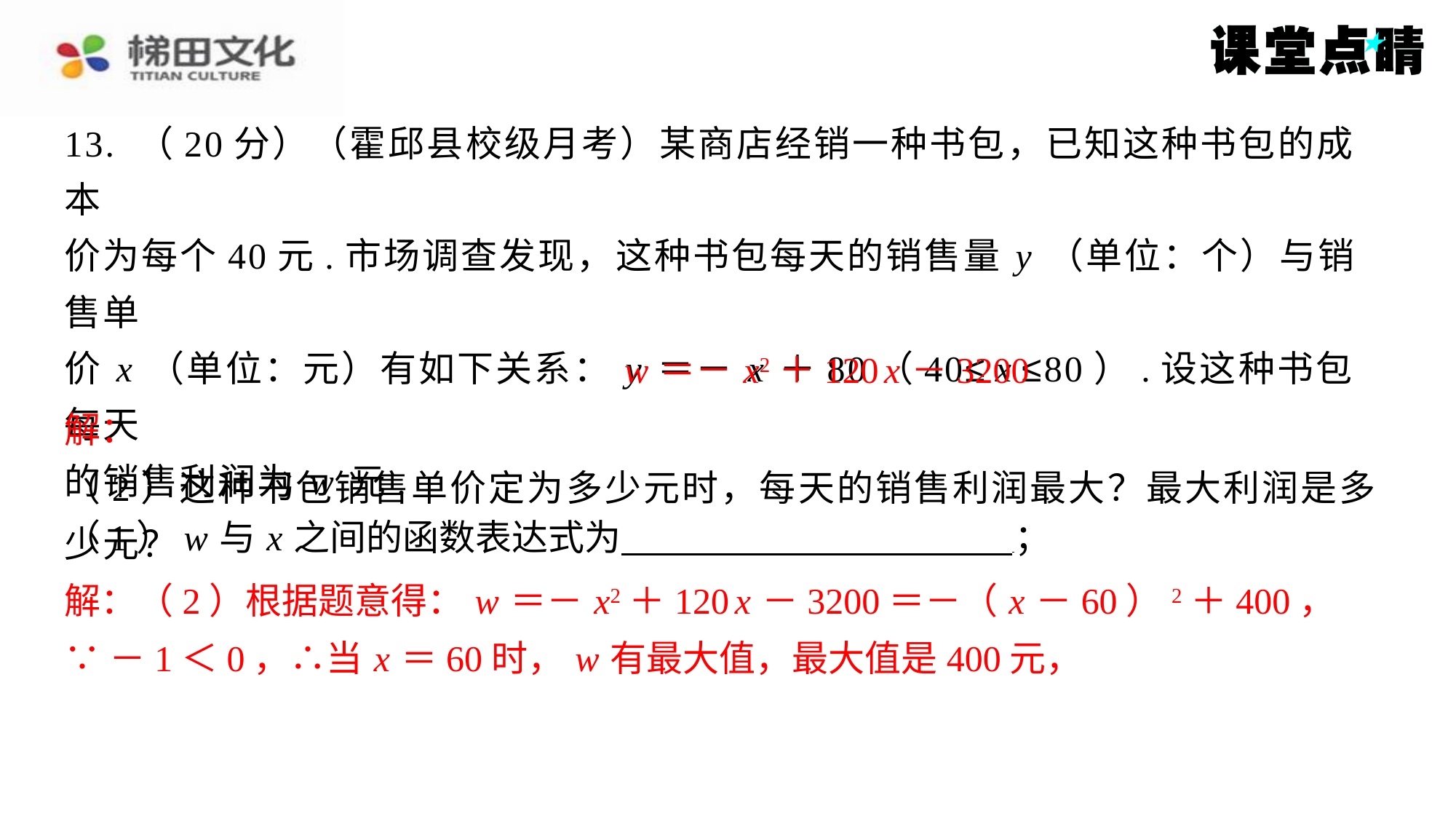

13. （20分）（霍邱县校级月考）某商店经销一种书包，已知这种书包的成本
价为每个40元.市场调查发现，这种书包每天的销售量 y （单位：个）与销售单
价 x （单位：元）有如下关系： y ＝－ x ＋80（40≤ x ≤80）.设这种书包每天
的销售利润为 w 元.
（1） w 与 x 之间的函数表达式为                                                           ⁠；
w ＝－ x2＋120 x －3200
解：
（2）这种书包销售单价定为多少元时，每天的销售利润最大？最大利润是多
少元？
解：（2）根据题意得： w ＝－ x2＋120 x －3200＝－（ x －60）2＋400，
∵－1＜0，∴当 x ＝60时， w 有最大值，最大值是400元，
解：（2）根据题意得： w ＝－ x2＋120 x －3200＝－（ x －60）2＋400，
∵－1＜0，∴当 x ＝60时， w 有最大值，最大值是400元，